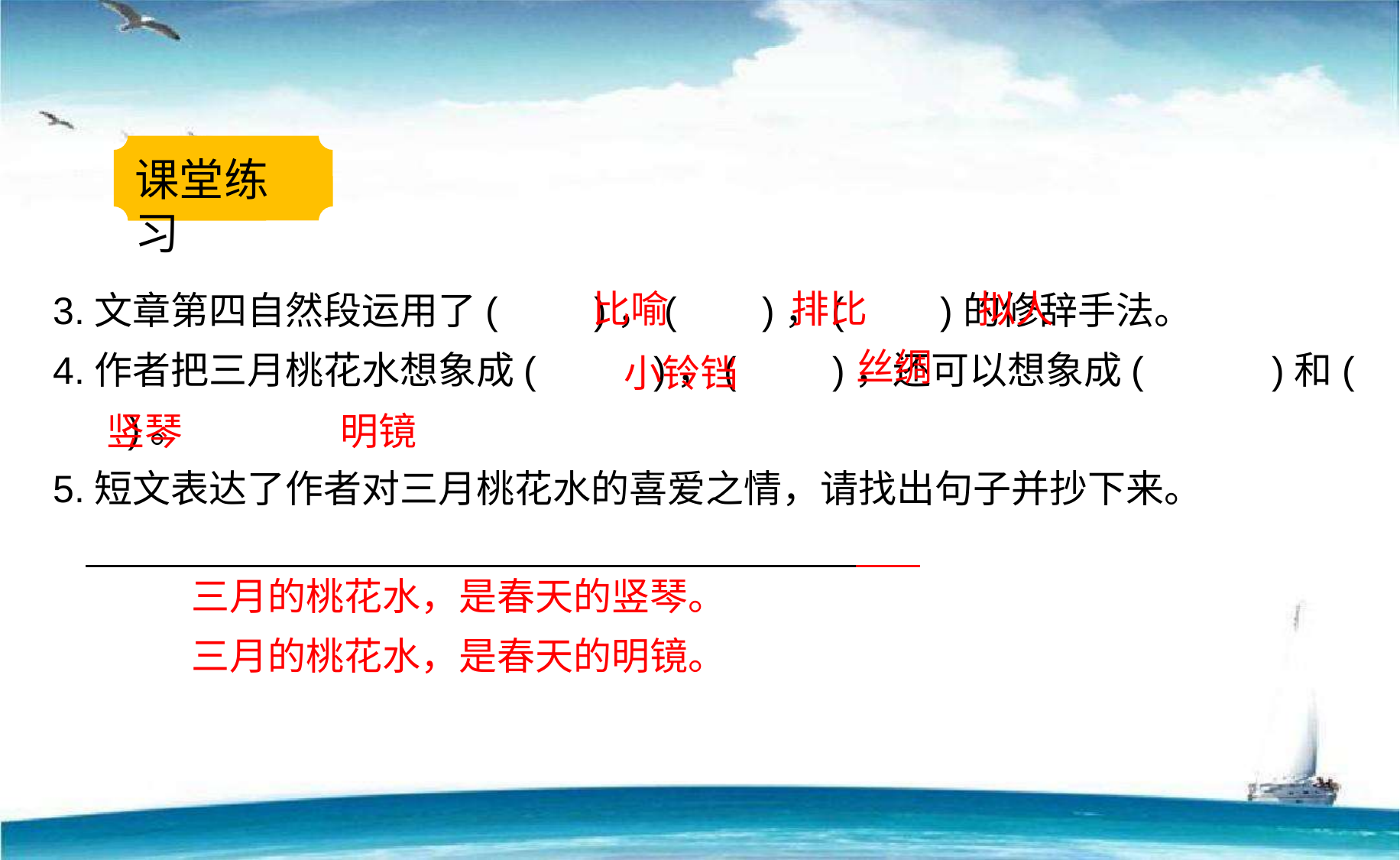

课堂练习

3.文章第四自然段运用了(         )，(        )，(         )的修辞手法。
4.作者把三月桃花水想象成(           )，(         )，还可以想象成(            )和(          )。
5.短文表达了作者对三月桃花水的喜爱之情，请找出句子并抄下来。

比喻
排比
拟人
丝绸
小铃铛
竖琴
明镜
三月的桃花水，是春天的竖琴。
三月的桃花水，是春天的明镜。